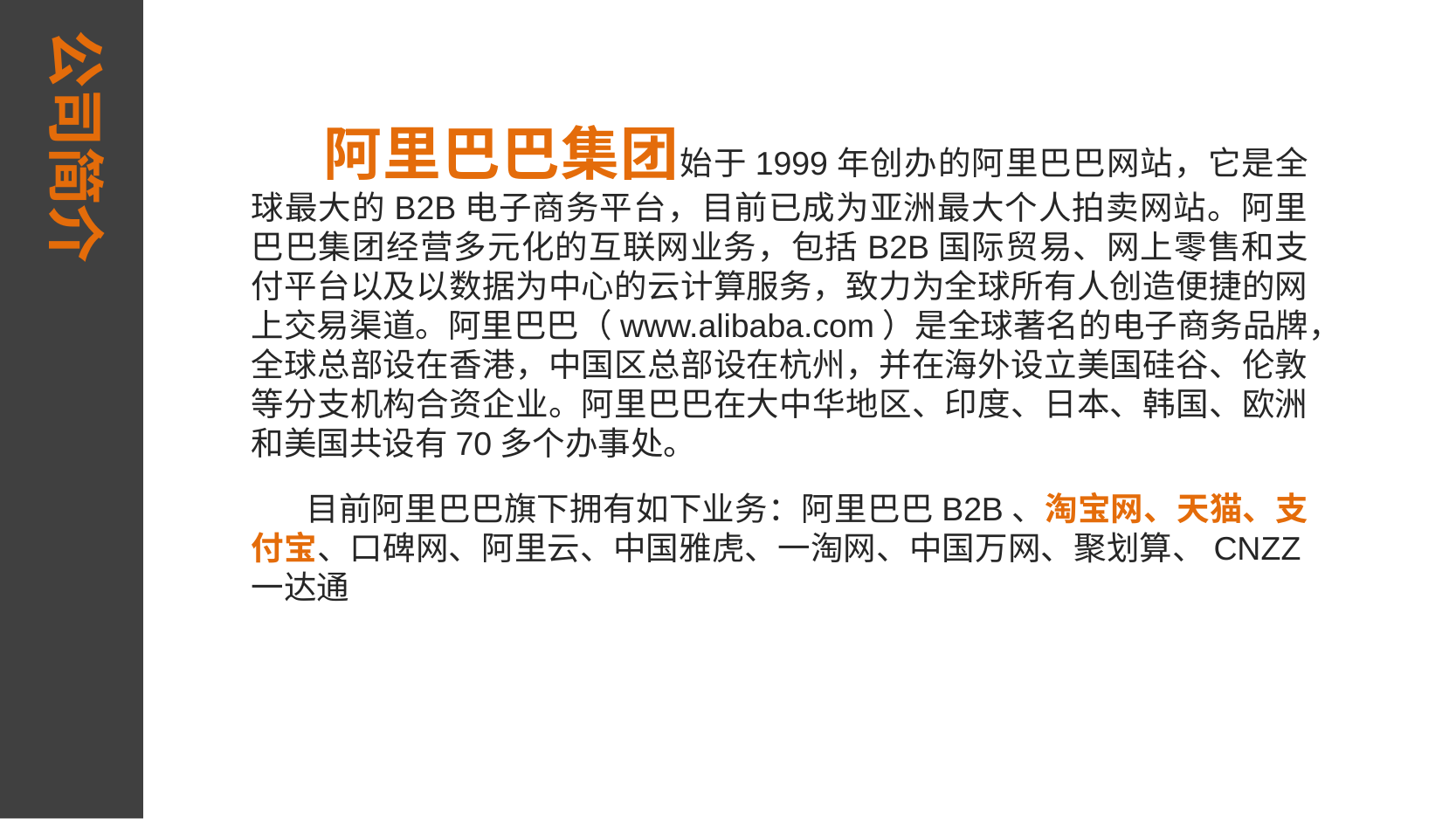

公司简介
    阿里巴巴集团始于1999年创办的阿里巴巴网站，它是全球最大的B2B电子商务平台，目前已成为亚洲最大个人拍卖网站。阿里巴巴集团经营多元化的互联网业务，包括B2B国际贸易、网上零售和支付平台以及以数据为中心的云计算服务，致力为全球所有人创造便捷的网上交易渠道。阿里巴巴（www.alibaba.com）是全球著名的电子商务品牌，全球总部设在香港，中国区总部设在杭州，并在海外设立美国硅谷、伦敦等分支机构合资企业。阿里巴巴在大中华地区、印度、日本、韩国、欧洲和美国共设有70多个办事处。
      目前阿里巴巴旗下拥有如下业务：阿里巴巴B2B、淘宝网、天猫、支付宝、口碑网、阿里云、中国雅虎、一淘网、中国万网、聚划算、CNZZ一达通